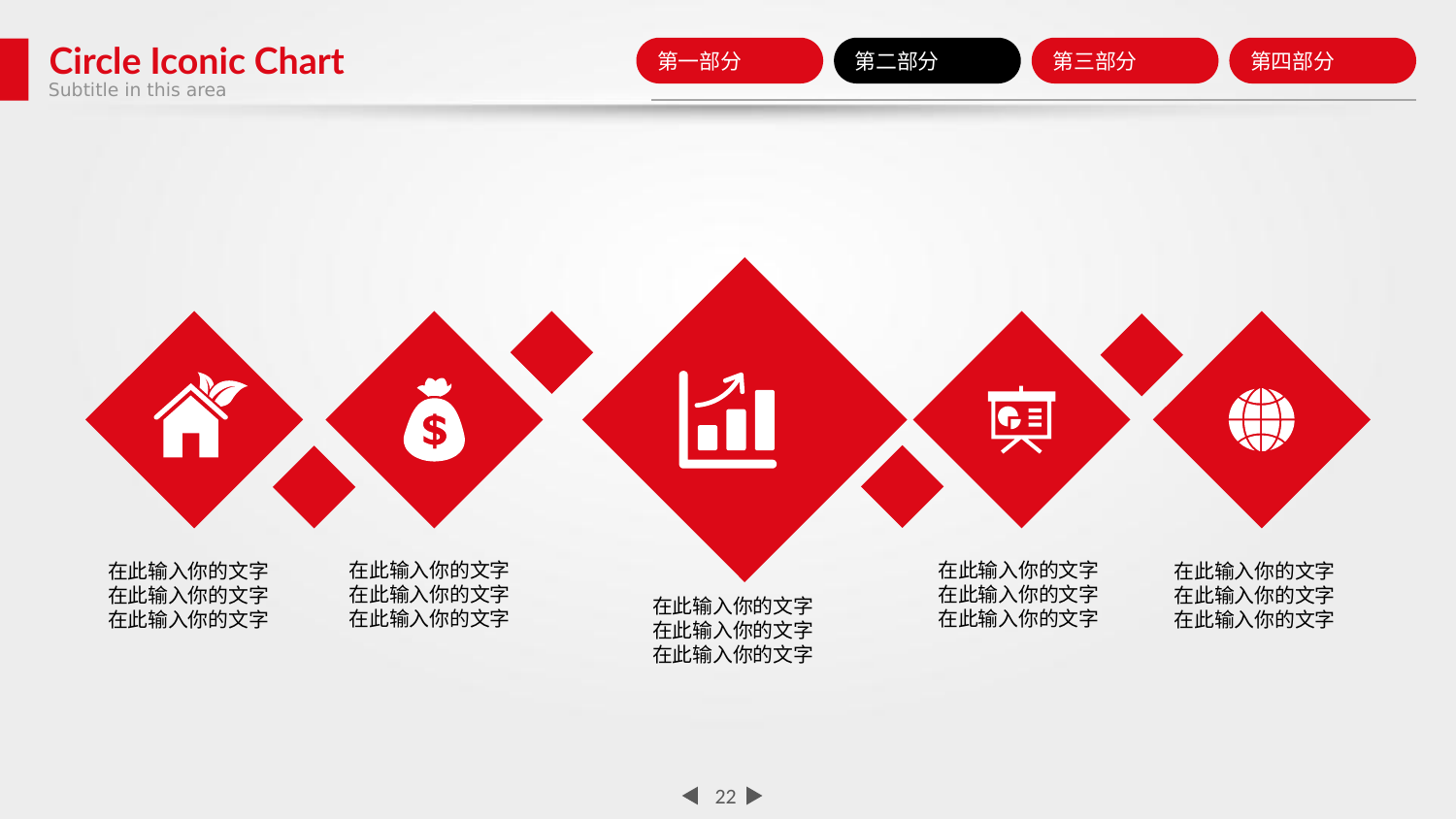

Circle Iconic Chart
第一部分
第二部分
第三部分
第四部分

Subtitle in this area

在此输入你的文字
在此输入你的文字
在此输入你的文字
在此输入你的文字
在此输入你的文字
在此输入你的文字
在此输入你的文字
在此输入你的文字
在此输入你的文字
在此输入你的文字
在此输入你的文字
在此输入你的文字
在此输入你的文字
在此输入你的文字
在此输入你的文字
22